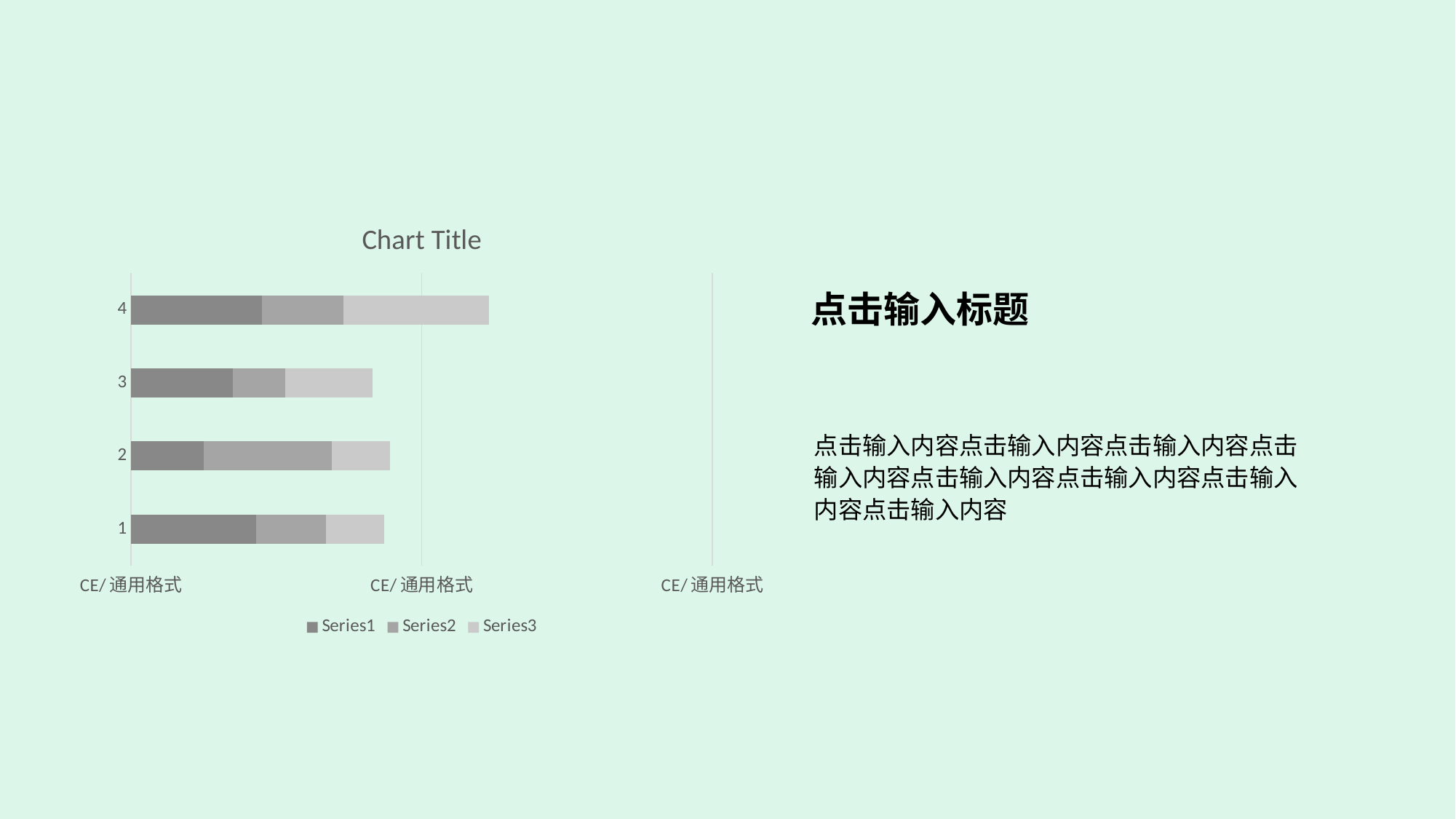

### Chart:

| Category |  |  |  |
|---|---|---|---|
点击输入标题
点击输入内容点击输入内容点击输入内容点击
输入内容点击输入内容点击输入内容点击输入
内容点击输入内容